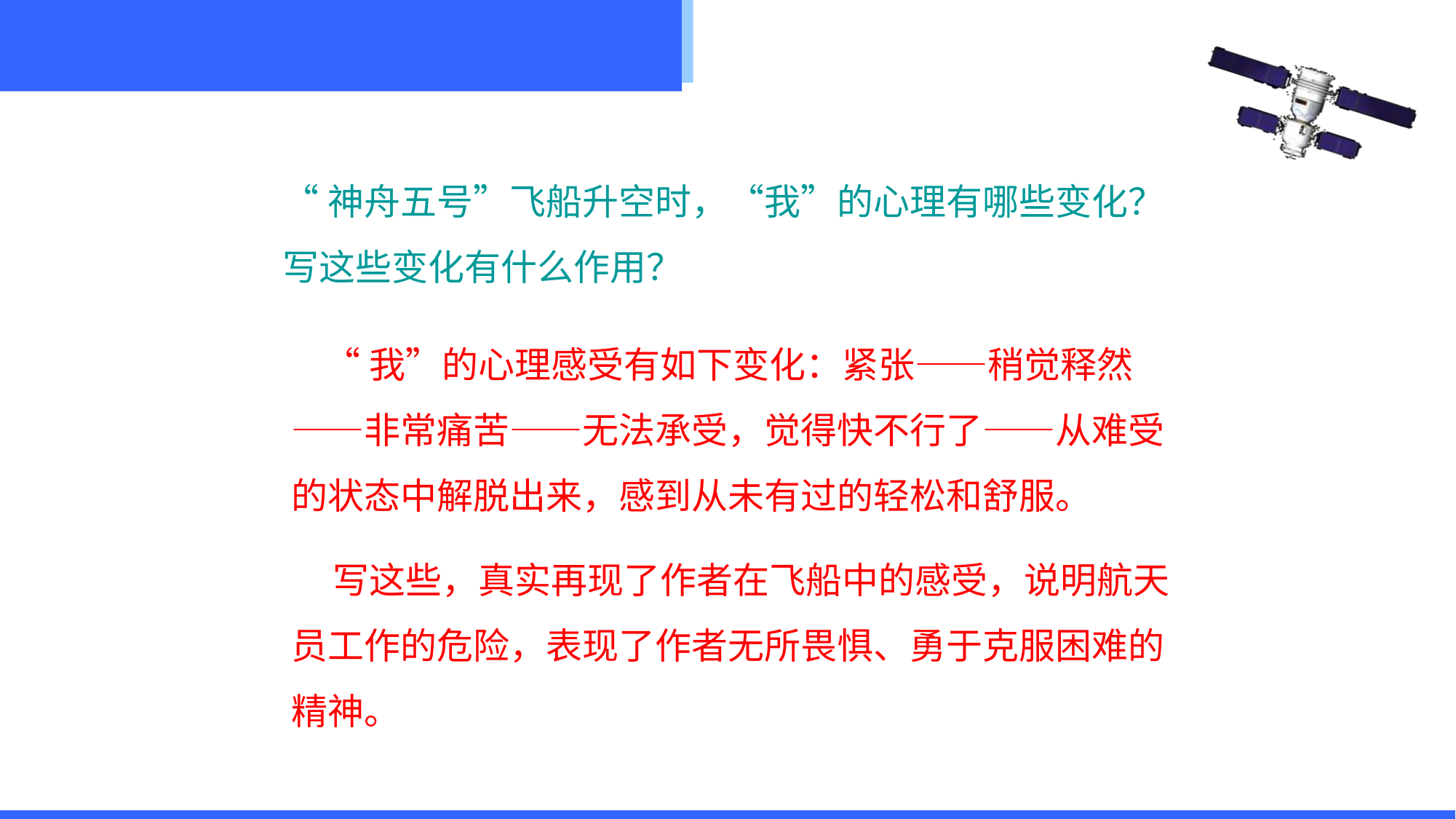

“神舟五号”飞船升空时，“我”的心理有哪些变化？写这些变化有什么作用？
    “我”的心理感受有如下变化：紧张——稍觉释然——非常痛苦——无法承受，觉得快不行了——从难受的状态中解脱出来，感到从未有过的轻松和舒服。
    写这些，真实再现了作者在飞船中的感受，说明航天员工作的危险，表现了作者无所畏惧、勇于克服困难的精神。